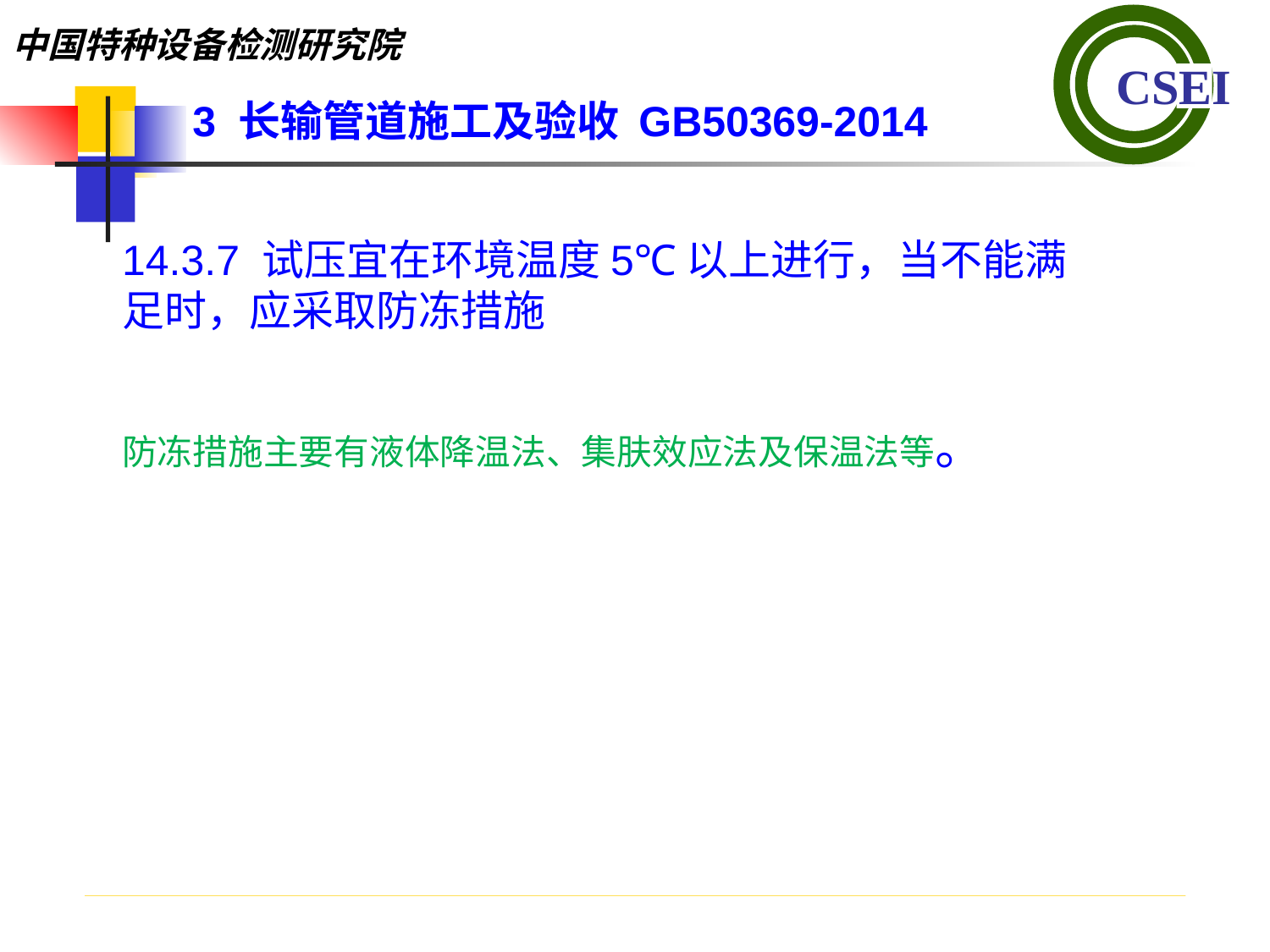

3 长输管道施工及验收 GB50369-2014
14.3.7 试压宜在环境温度5℃以上进行，当不能满足时，应采取防冻措施
防冻措施主要有液体降温法、集肤效应法及保温法等。